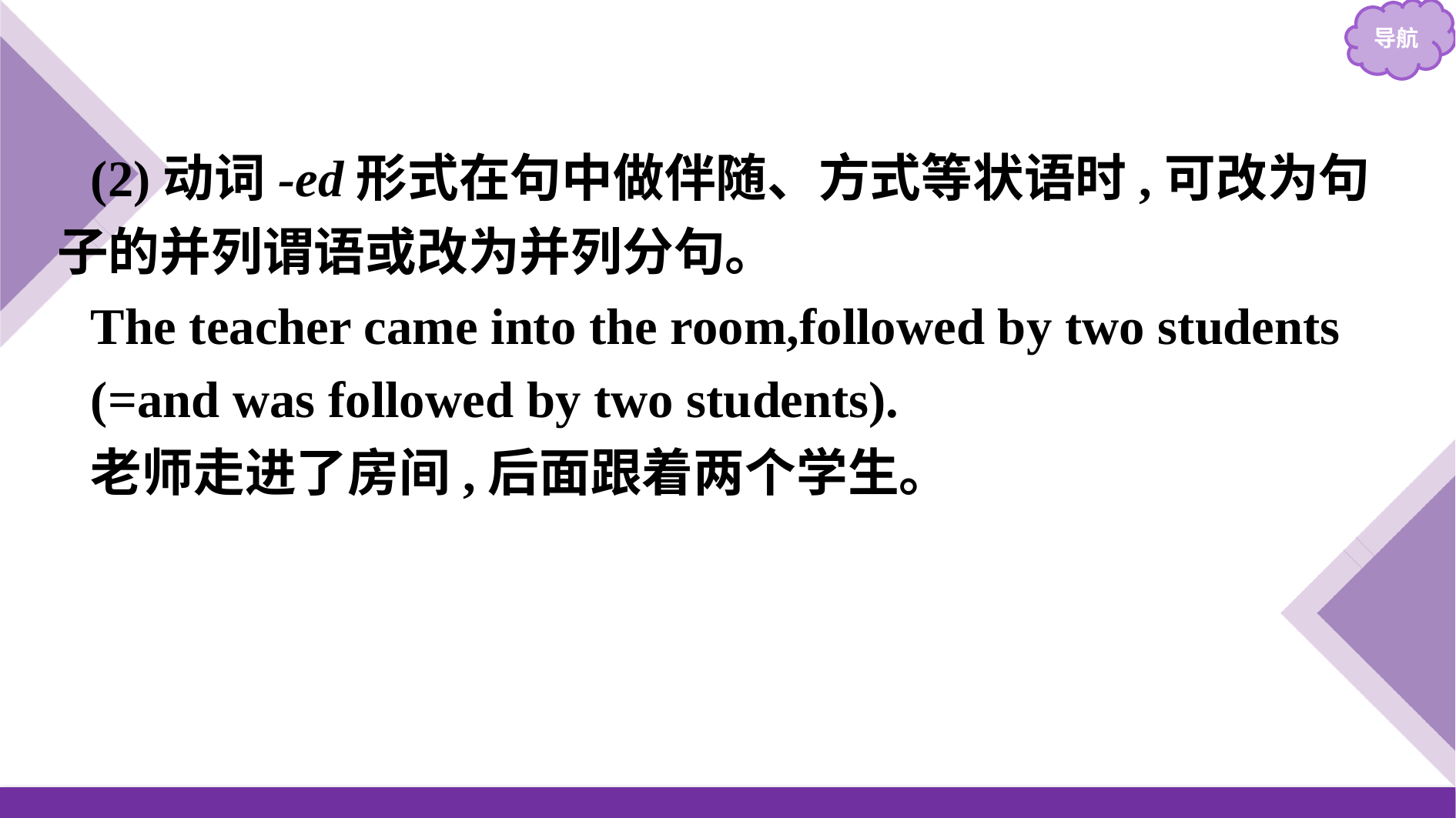

(2)动词-ed形式在句中做伴随、方式等状语时,可改为句子的并列谓语或改为并列分句。
The teacher came into the room,followed by two students
(=and was followed by two students).
老师走进了房间,后面跟着两个学生。